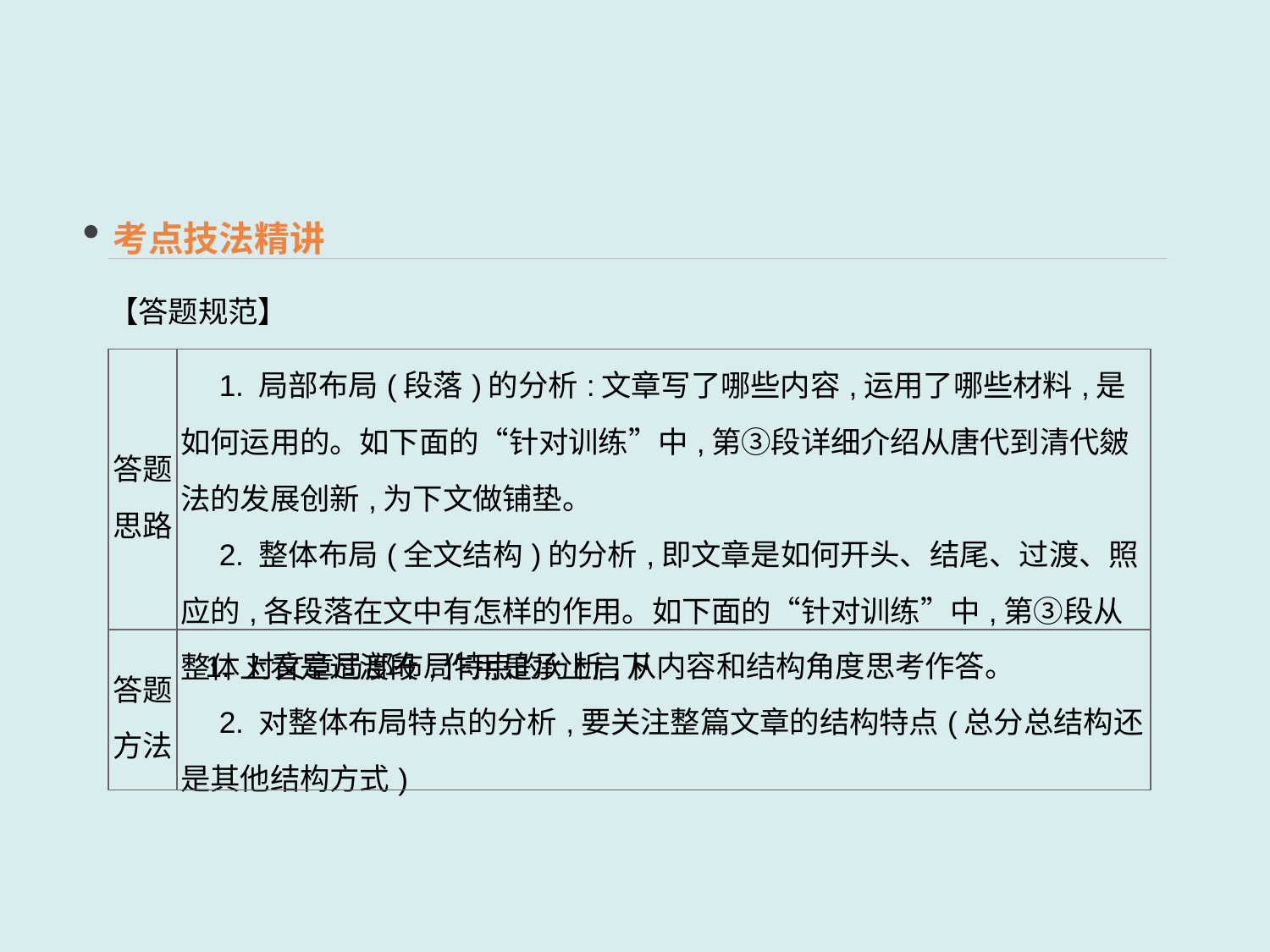

考点技法精讲

【答题规范】
| 答题 思路 | 1. 局部布局(段落)的分析:文章写了哪些内容,运用了哪些材料,是如何运用的。如下面的“针对训练”中,第③段详细介绍从唐代到清代皴法的发展创新,为下文做铺垫。 　2. 整体布局(全文结构)的分析,即文章是如何开头、结尾、过渡、照应的,各段落在文中有怎样的作用。如下面的“针对训练”中,第③段从整体上看是过渡段,作用是承上启下 |
| --- | --- |
| 答题 方法 | 1. 对文章局部布局特点的分析,从内容和结构角度思考作答。 　2. 对整体布局特点的分析,要关注整篇文章的结构特点(总分总结构还是其他结构方式) |